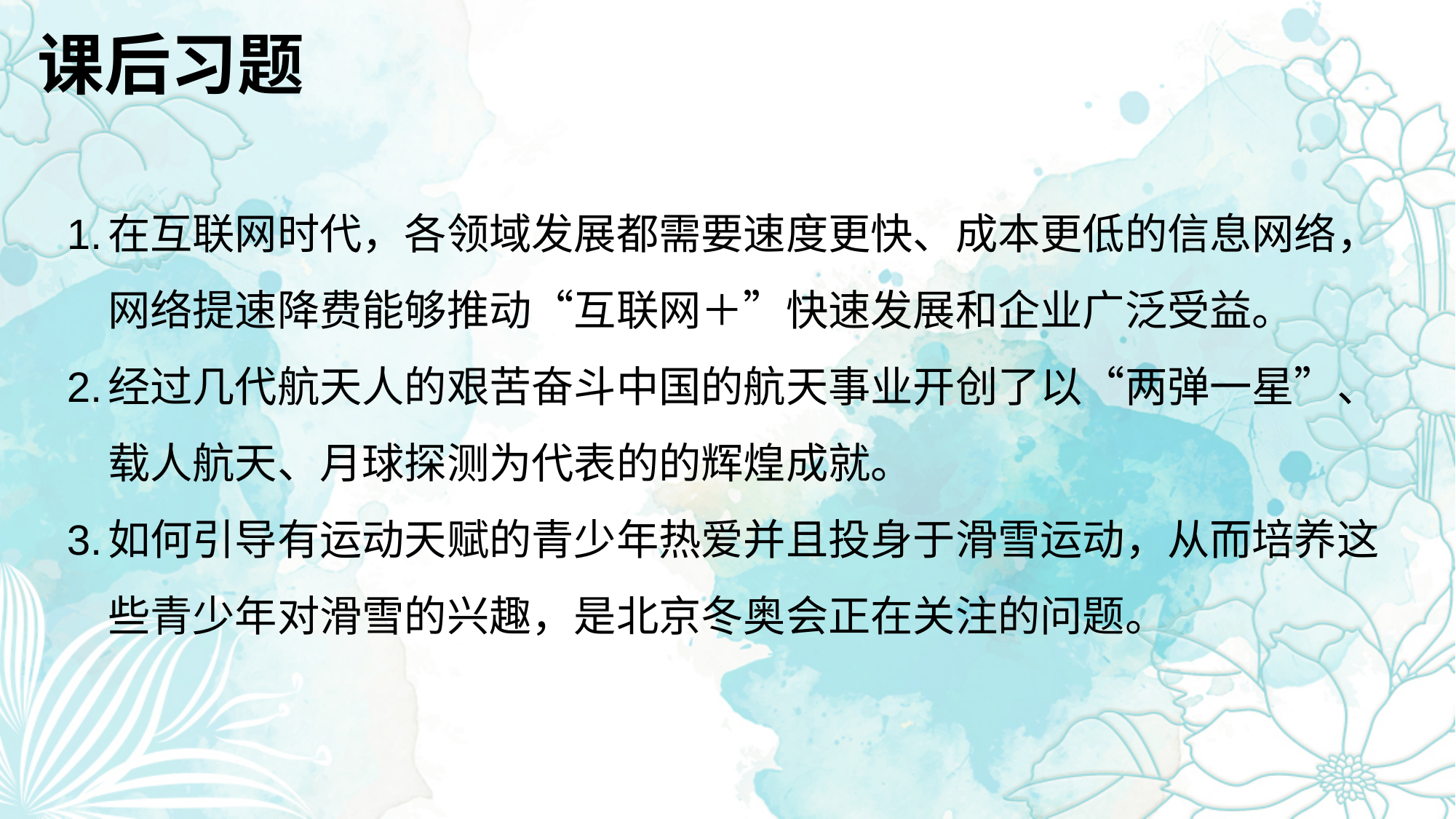

课后习题
在互联网时代，各领域发展都需要速度更快、成本更低的信息网络，网络提速降费能够推动“互联网＋”快速发展和企业广泛受益。
经过几代航天人的艰苦奋斗中国的航天事业开创了以“两弹一星”、载人航天、月球探测为代表的的辉煌成就。
如何引导有运动天赋的青少年热爱并且投身于滑雪运动，从而培养这些青少年对滑雪的兴趣，是北京冬奥会正在关注的问题。